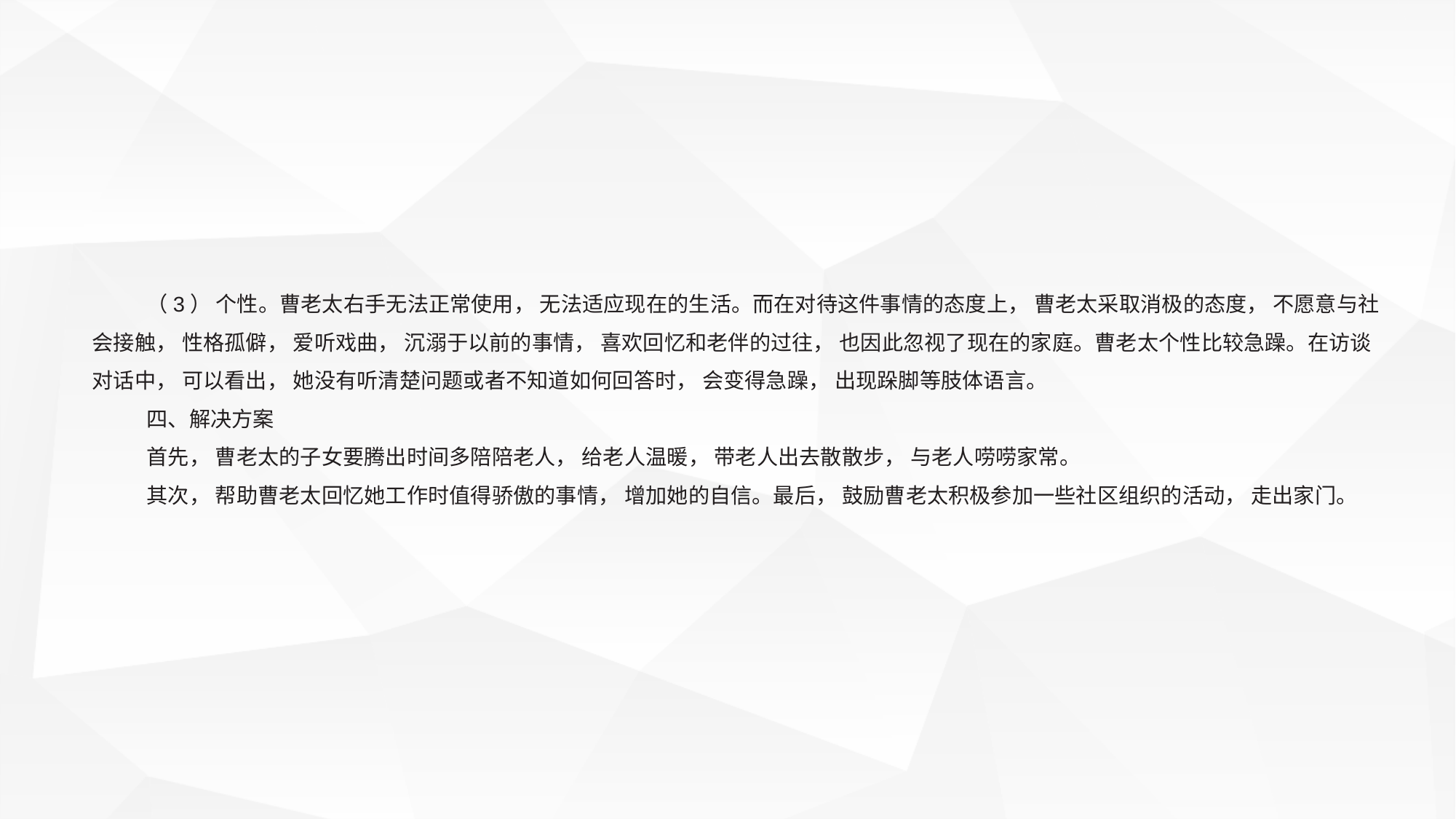

（3） 个性。曹老太右手无法正常使用， 无法适应现在的生活。而在对待这件事情的态度上， 曹老太采取消极的态度， 不愿意与社会接触， 性格孤僻， 爱听戏曲， 沉溺于以前的事情， 喜欢回忆和老伴的过往， 也因此忽视了现在的家庭。曹老太个性比较急躁。在访谈对话中， 可以看出， 她没有听清楚问题或者不知道如何回答时， 会变得急躁， 出现跺脚等肢体语言。
四、解决方案
首先， 曹老太的子女要腾出时间多陪陪老人， 给老人温暖， 带老人出去散散步， 与老人唠唠家常。
其次， 帮助曹老太回忆她工作时值得骄傲的事情， 增加她的自信。最后， 鼓励曹老太积极参加一些社区组织的活动， 走出家门。